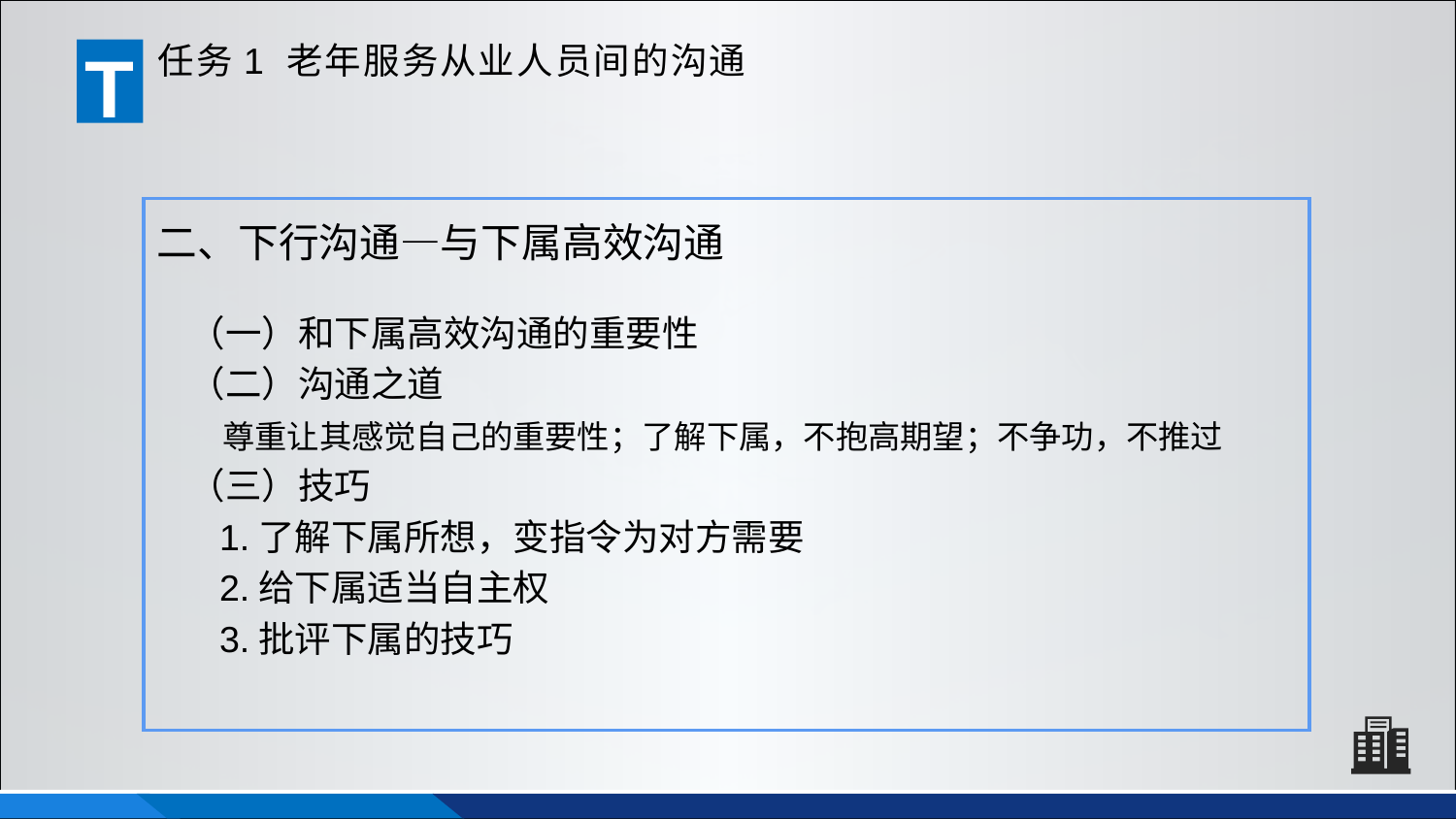

T
任务1 老年服务从业人员间的沟通

二、下行沟通—与下属高效沟通
（一）和下属高效沟通的重要性
（二）沟通之道
   尊重让其感觉自己的重要性；了解下属，不抱高期望；不争功，不推过
（三）技巧
   1.了解下属所想，变指令为对方需要
   2.给下属适当自主权
   3.批评下属的技巧